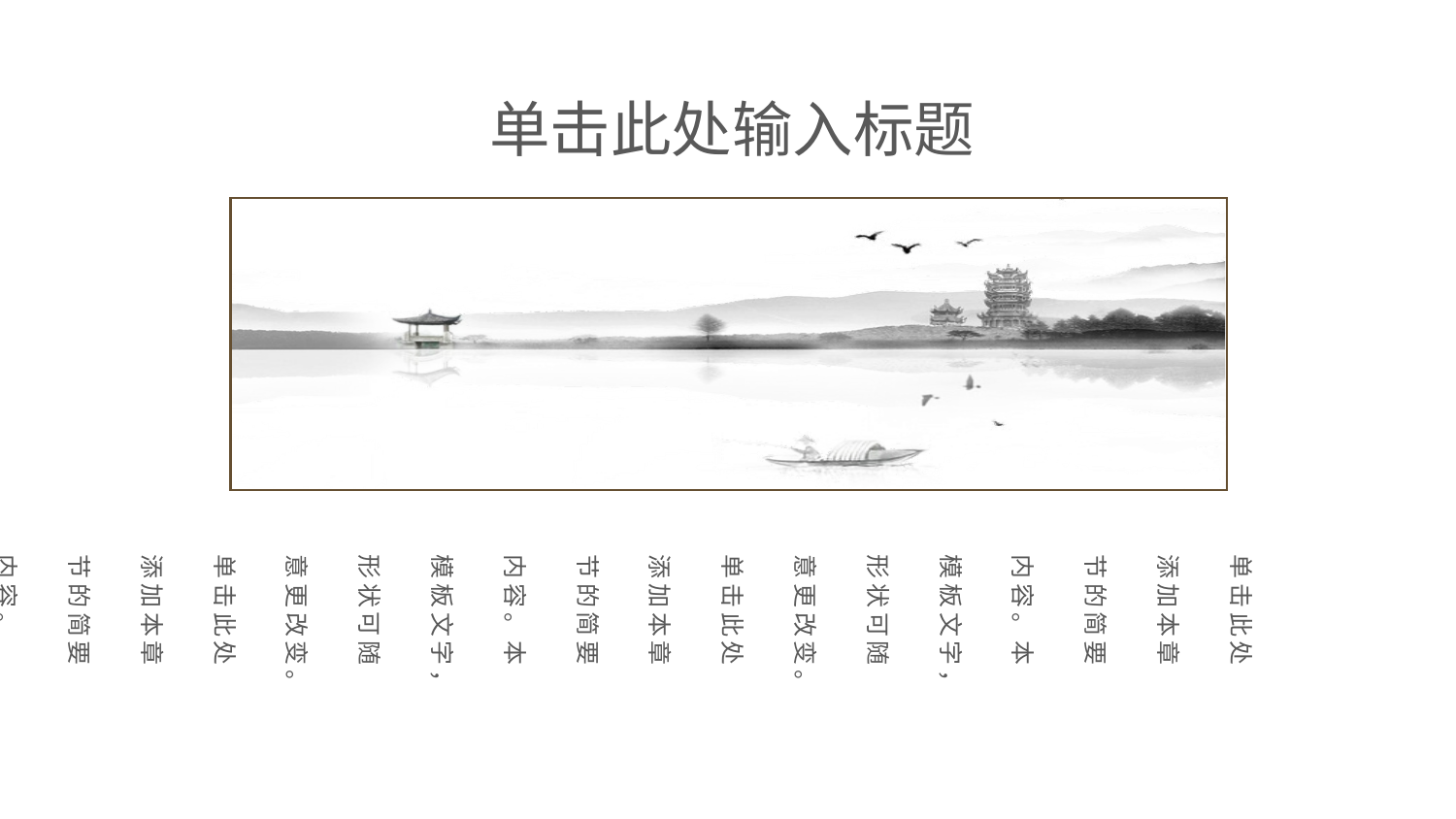

单击此处输入标题

单击此处添加本章节的简要内容。本模板文字，形状可随意更改变。
单击此处添加本章节的简要内容。本模板文字，形状可随意更改变。
单击此处添加本章节的简要内容。